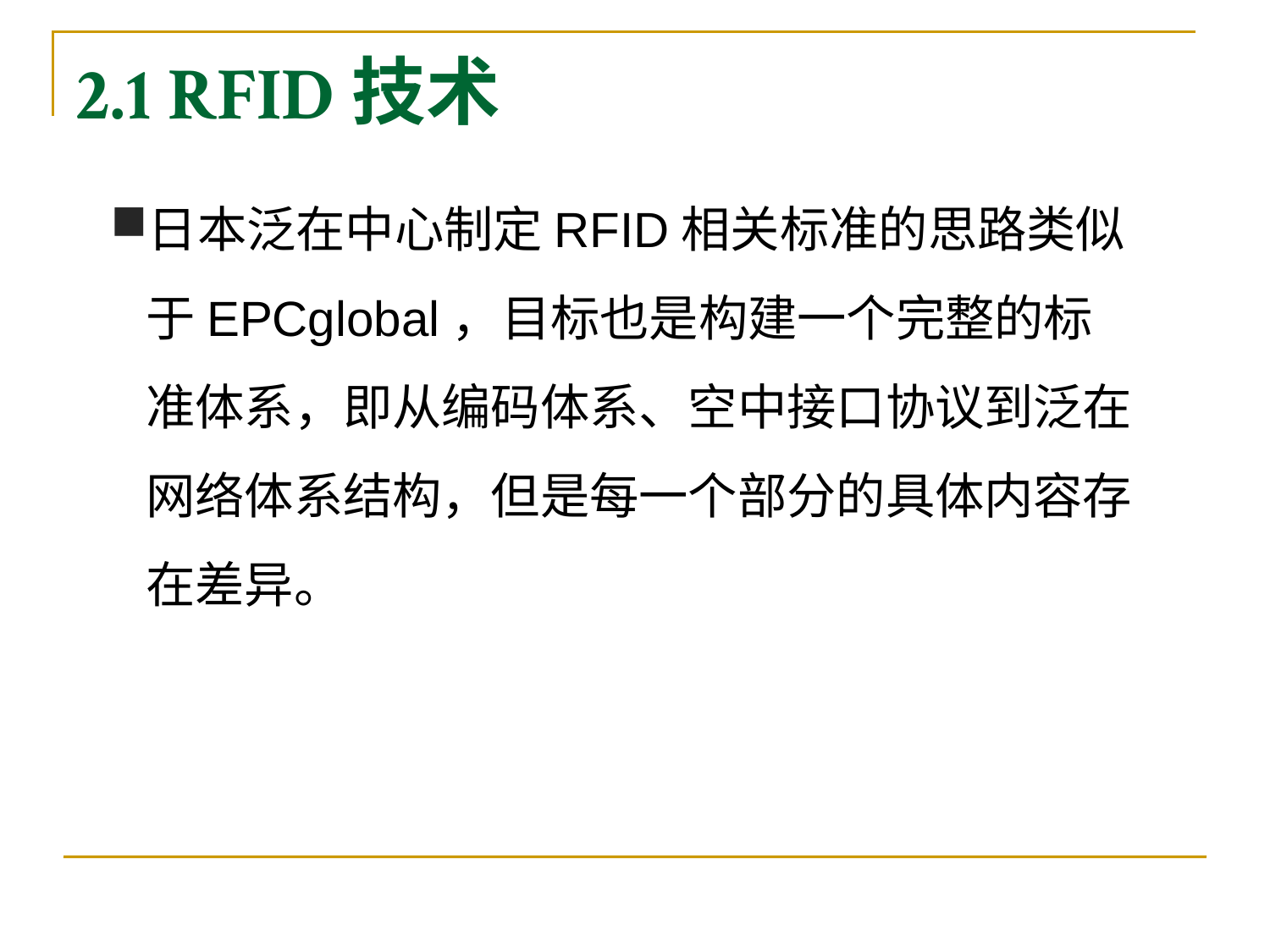

2.1 RFID技术
日本泛在中心制定RFID相关标准的思路类似于EPCglobal，目标也是构建一个完整的标准体系，即从编码体系、空中接口协议到泛在网络体系结构，但是每一个部分的具体内容存在差异。